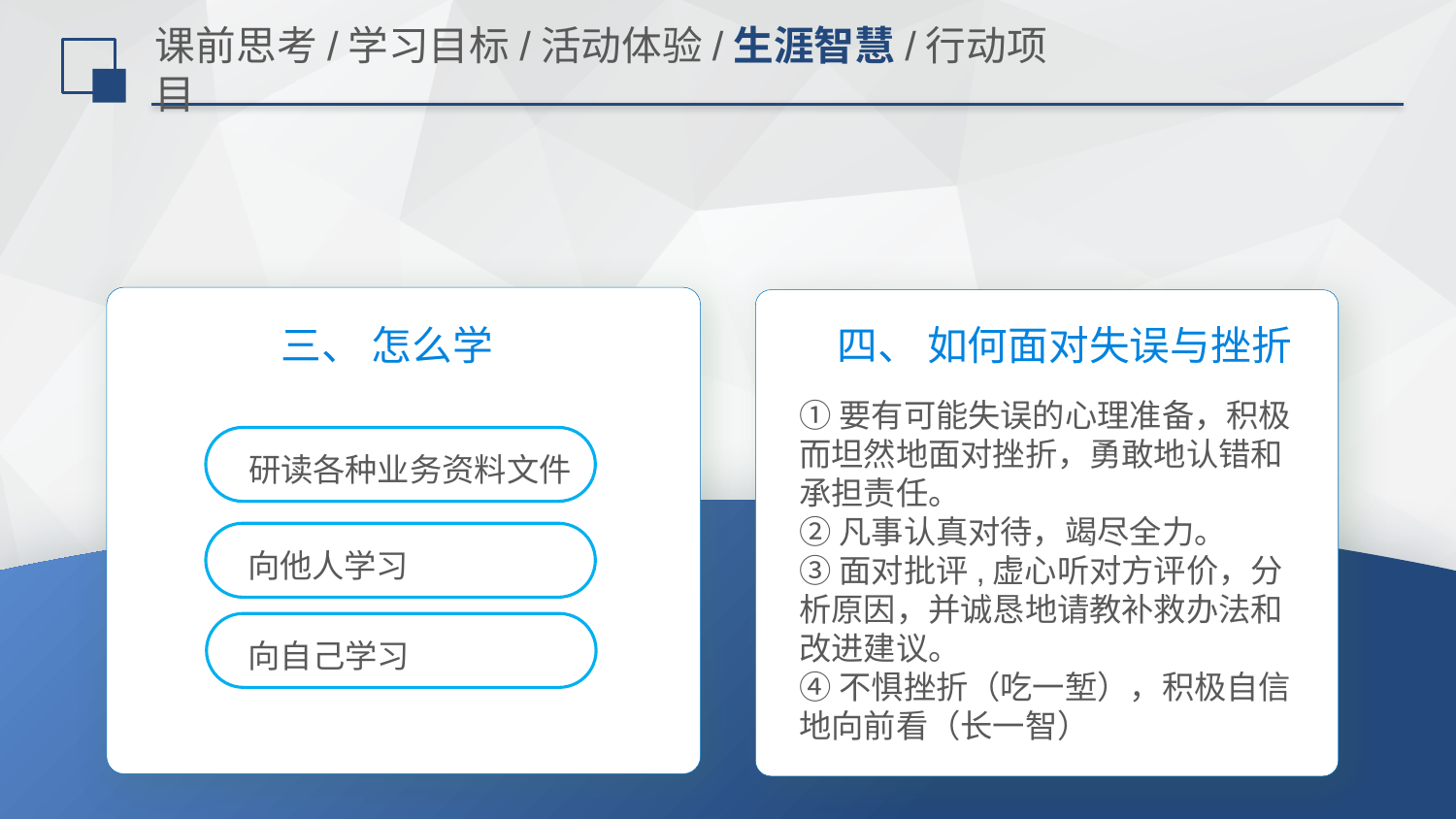

# 课前思考/学习目标/活动体验/生涯智慧/行动项目
 ①研读各种业务资料文件
①要有可能失误的心理准备，积极而坦然地面对挫折，勇敢地认错和承担责任。
四、 如何面对失误与挫折
 三、 怎么学
①要有可能失误的心理准备，积极而坦然地面对挫折，勇敢地认错和承担责任。
②凡事认真对待，竭尽全力。
③面对批评,虚心听对方评价，分析原因，并诚恳地请教补救办法和改进建议。
④不惧挫折（吃一堑），积极自信地向前看（长一智）

研读各种业务资料文件

向他人学习

向自己学习